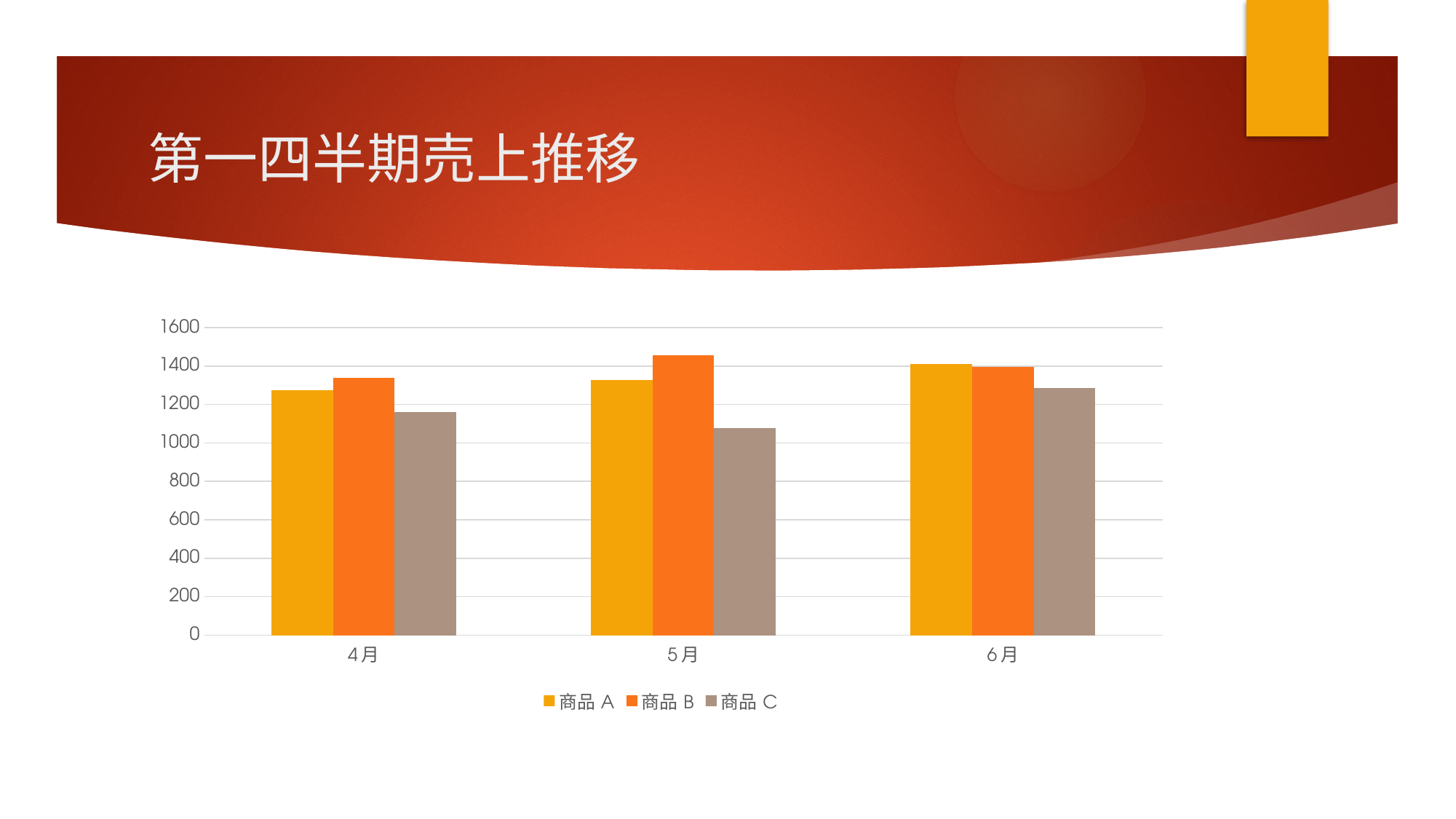

# 第一四半期売上推移

### Chart

| Category | 商品A | 商品B | 商品C |
|---|---|---|---|
| 4月 | 1276.0 | 1340.0 | 1159.0 |
| 5月 | 1328.0 | 1455.0 | 1076.0 |
| 6月 | 1410.0 | 1397.0 | 1286.0 |